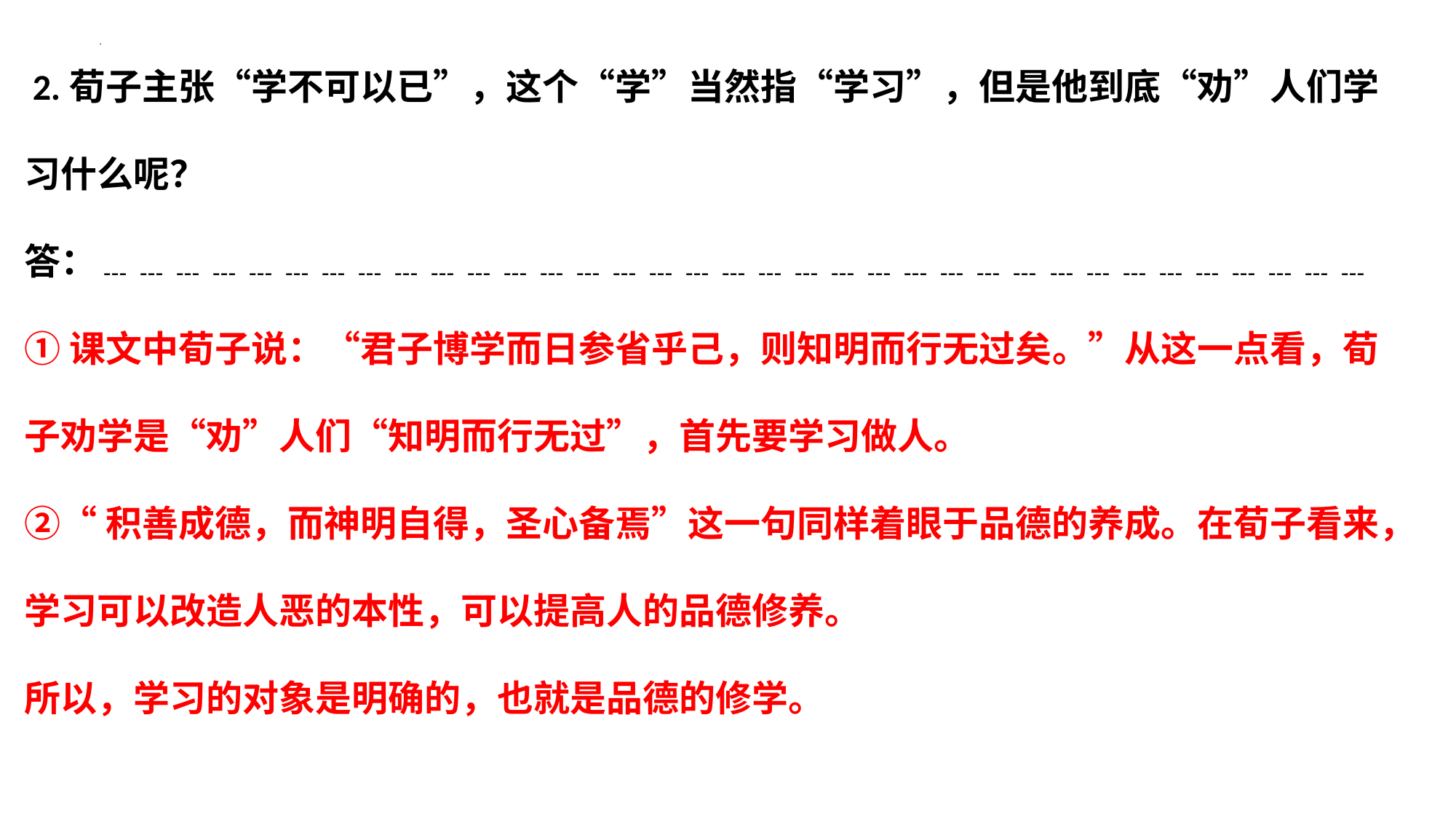

2.荀子主张“学不可以已”，这个“学”当然指“学习”，但是他到底“劝”人们学习什么呢？
答：﹍﹍﹍﹍﹍﹍﹍﹍﹍﹍﹍﹍﹍﹍﹍﹍﹍﹍﹍﹍﹍﹍﹍﹍﹍﹍﹍﹍﹍﹍﹍﹍﹍﹍﹍
①课文中荀子说：“君子博学而日参省乎己，则知明而行无过矣。”从这一点看，荀子劝学是“劝”人们“知明而行无过”，首先要学习做人。
②“积善成德，而神明自得，圣心备焉”这一句同样着眼于品德的养成。在荀子看来，学习可以改造人恶的本性，可以提高人的品德修养。
所以，学习的对象是明确的，也就是品德的修学。